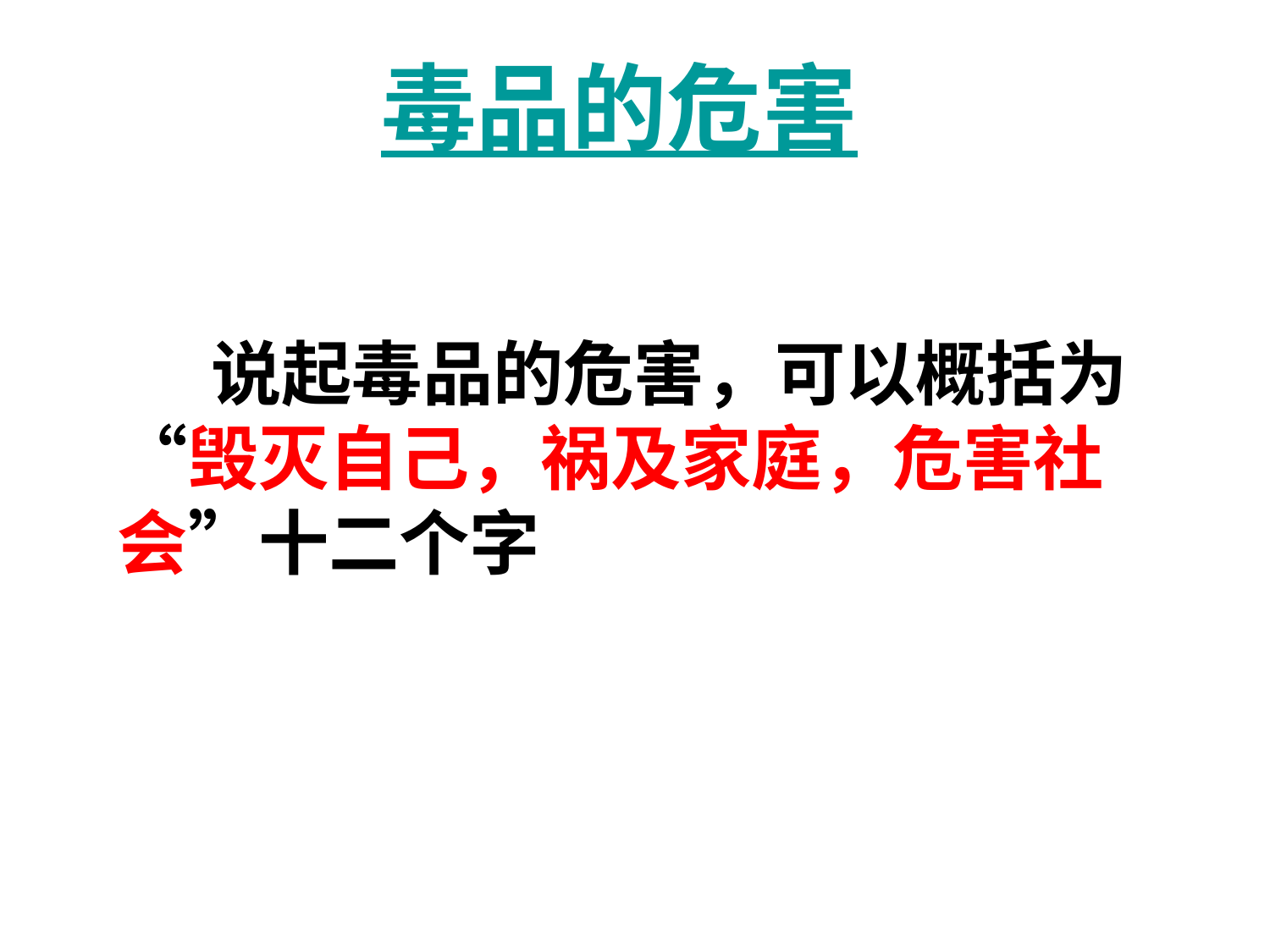

毒品的危害
            说起毒品的危害，可以概括为“毁灭自己，祸及家庭，危害社会”十二个字